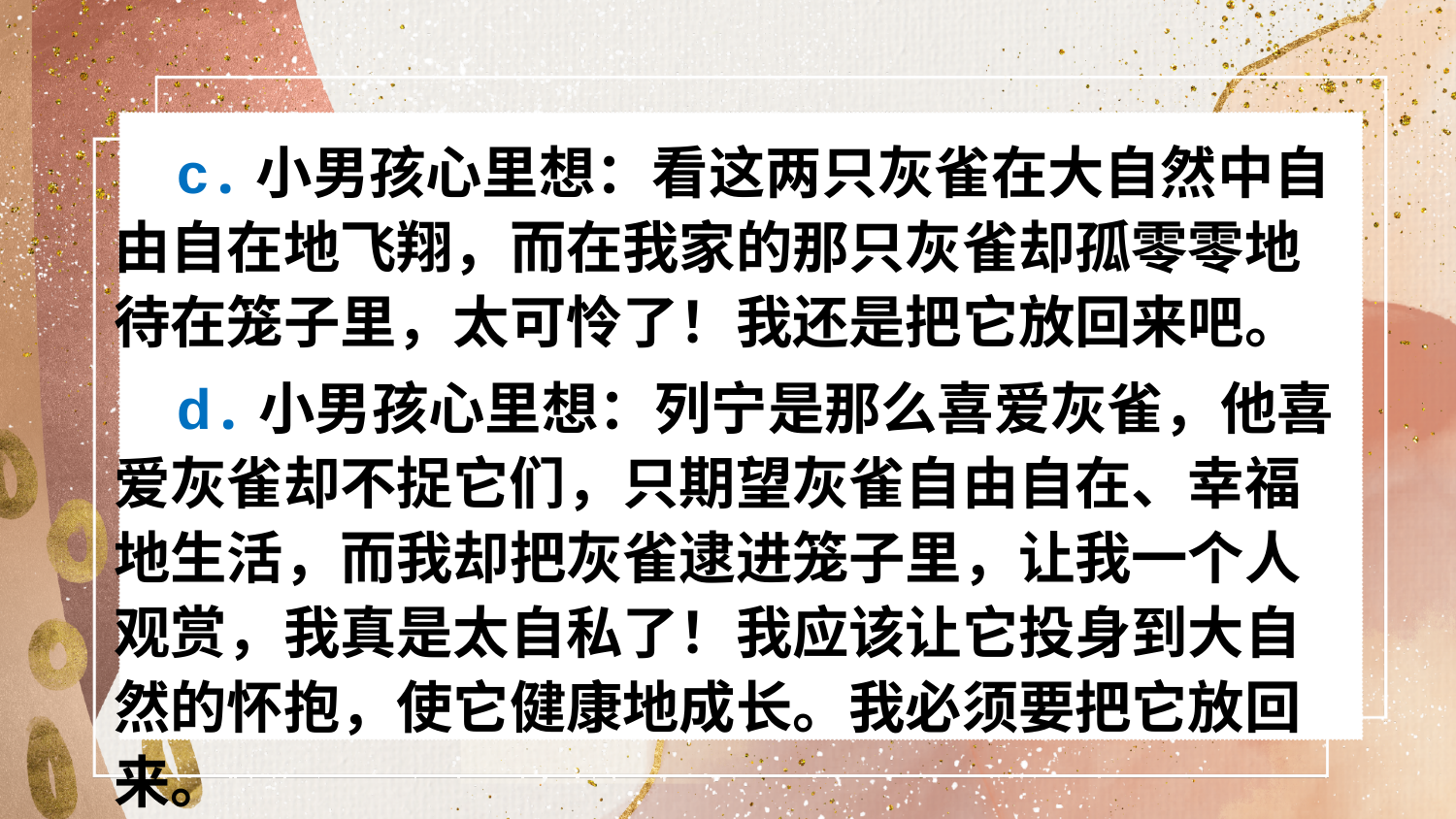

c.小男孩心里想：看这两只灰雀在大自然中自由自在地飞翔，而在我家的那只灰雀却孤零零地待在笼子里，太可怜了！我还是把它放回来吧。
    d.小男孩心里想：列宁是那么喜爱灰雀，他喜爱灰雀却不捉它们，只期望灰雀自由自在、幸福地生活，而我却把灰雀逮进笼子里，让我一个人观赏，我真是太自私了！我应该让它投身到大自然的怀抱，使它健康地成长。我必须要把它放回来。